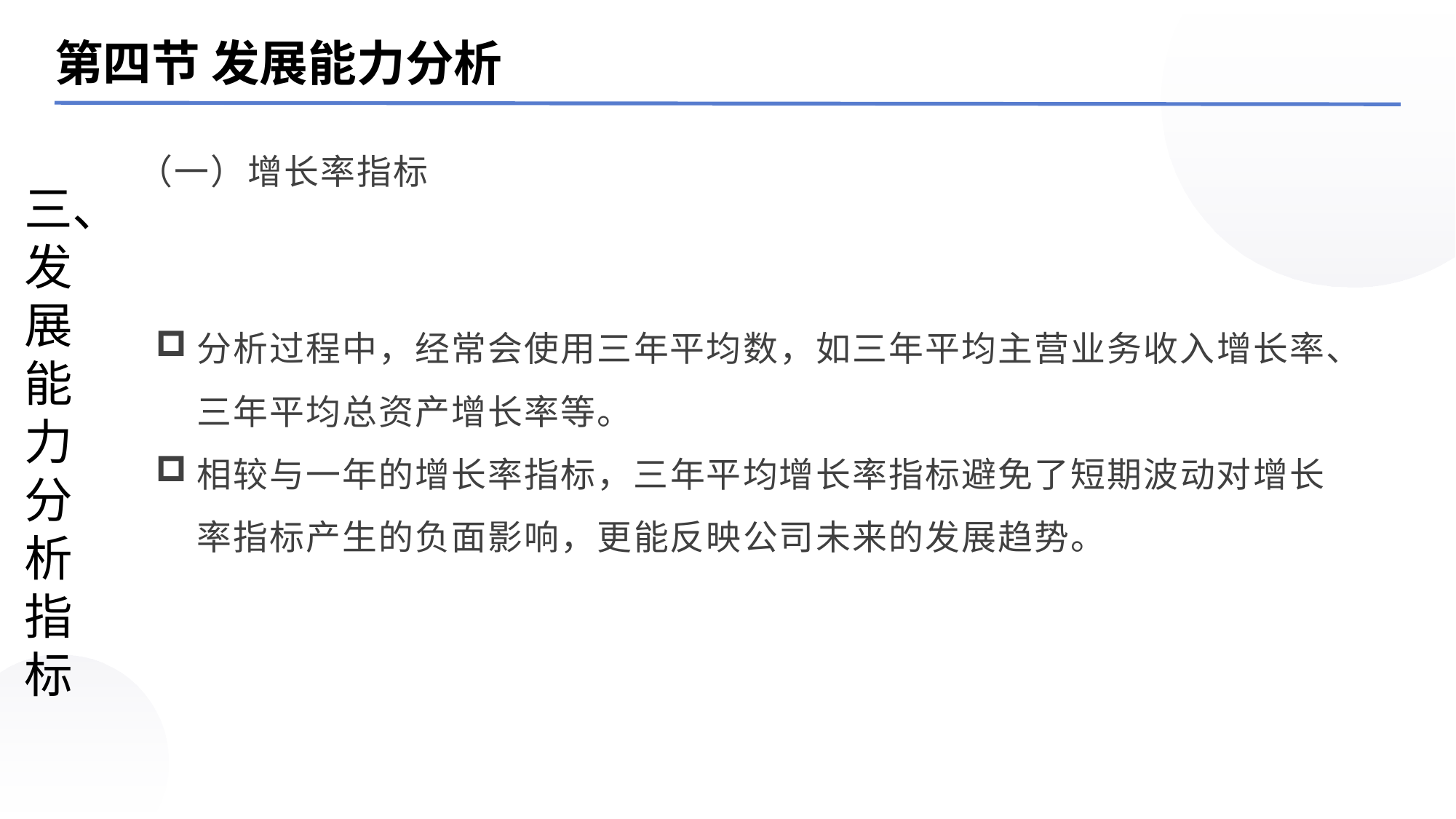

第四节 发展能力分析
（一）增长率指标
三、发展能力分析指标

分析过程中，经常会使用三年平均数，如三年平均主营业务收入增长率、三年平均总资产增长率等。
相较与一年的增长率指标，三年平均增长率指标避免了短期波动对增长率指标产生的负面影响，更能反映公司未来的发展趋势。

83